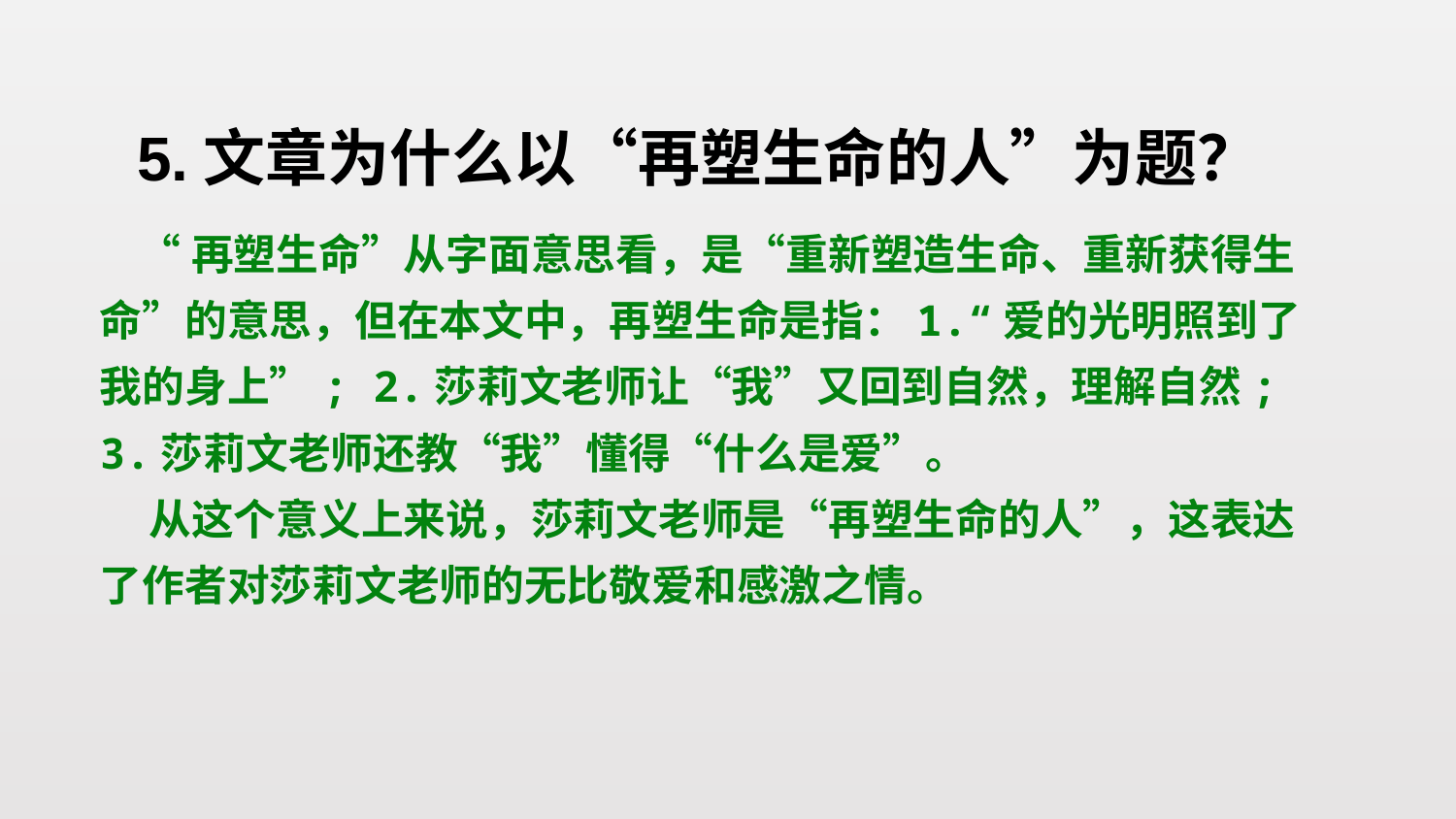

5.文章为什么以“再塑生命的人”为题？
    “再塑生命”从字面意思看，是“重新塑造生命、重新获得生命”的意思，但在本文中，再塑生命是指：1.“爱的光明照到了我的身上”; 2.莎莉文老师让“我”又回到自然，理解自然;
3.莎莉文老师还教“我”懂得“什么是爱”。
    从这个意义上来说，莎莉文老师是“再塑生命的人”，这表达了作者对莎莉文老师的无比敬爱和感激之情。